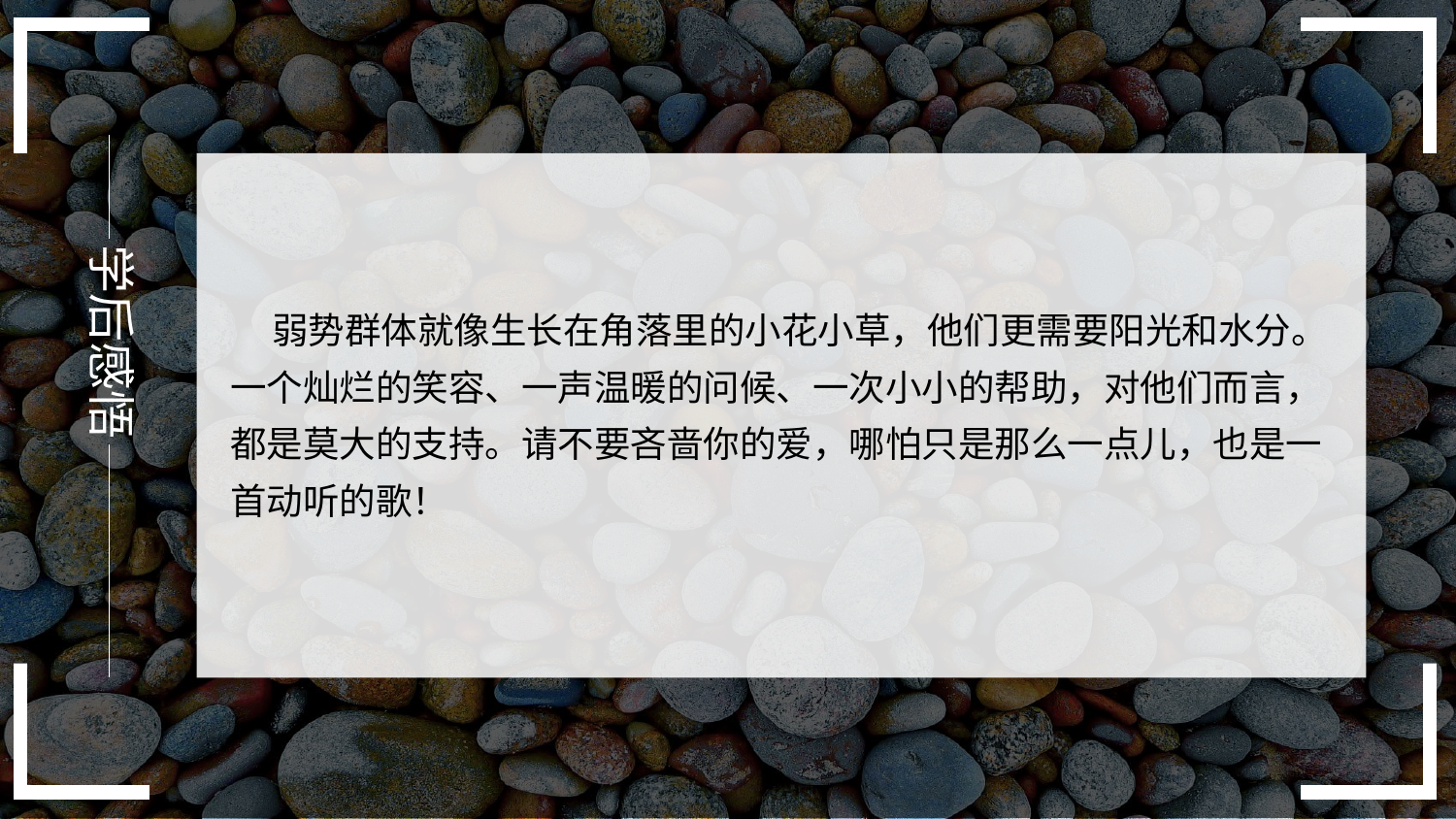

学后感悟

    弱势群体就像生长在角落里的小花小草，他们更需要阳光和水分。一个灿烂的笑容、一声温暖的问候、一次小小的帮助，对他们而言，都是莫大的支持。请不要吝啬你的爱，哪怕只是那么一点儿，也是一首动听的歌！